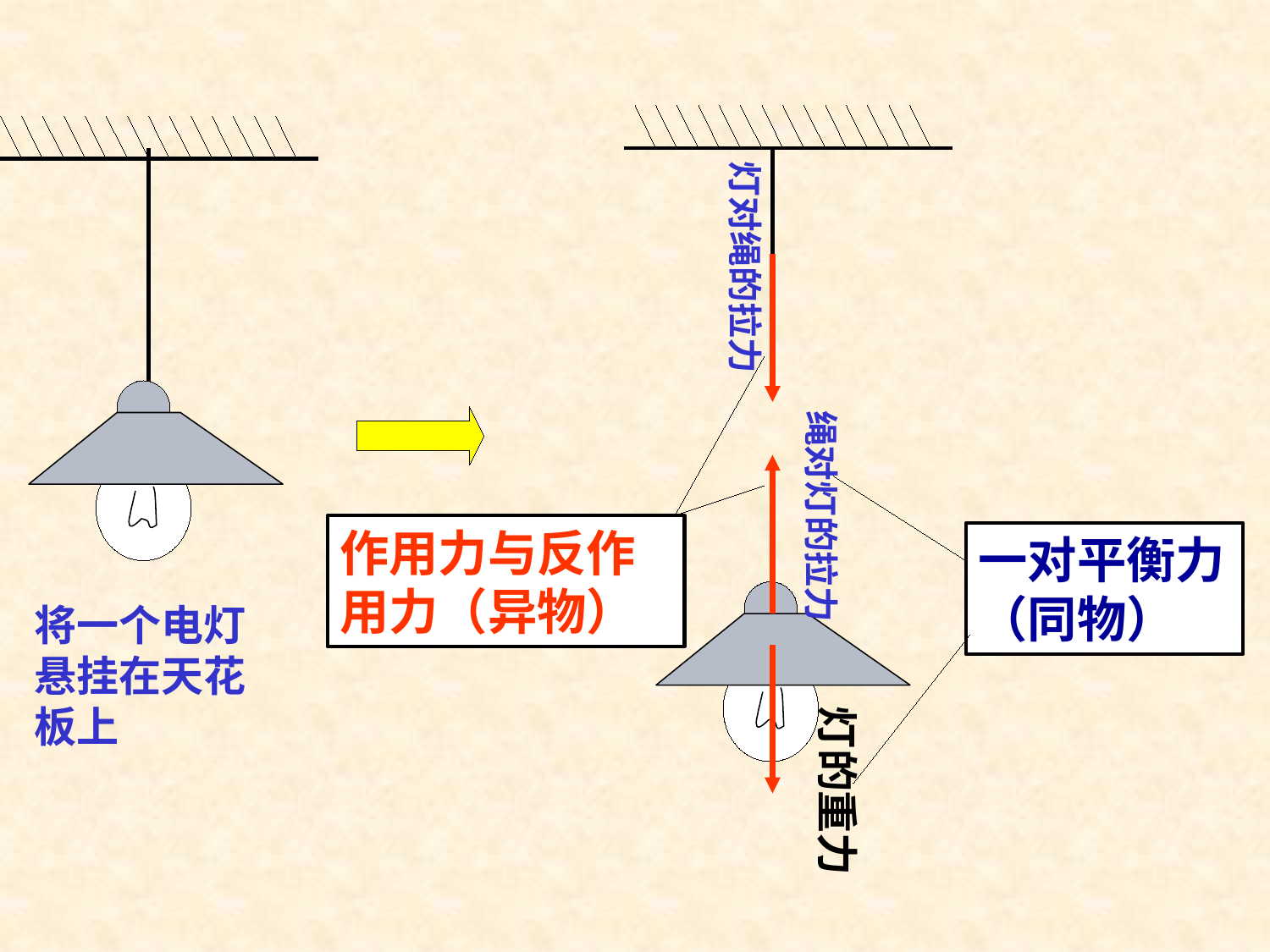

灯对绳的拉力

绳对灯的拉力

作用力与反作用力（异物）
一对平衡力（同物）

将一个电灯悬挂在天花板上
灯的重力